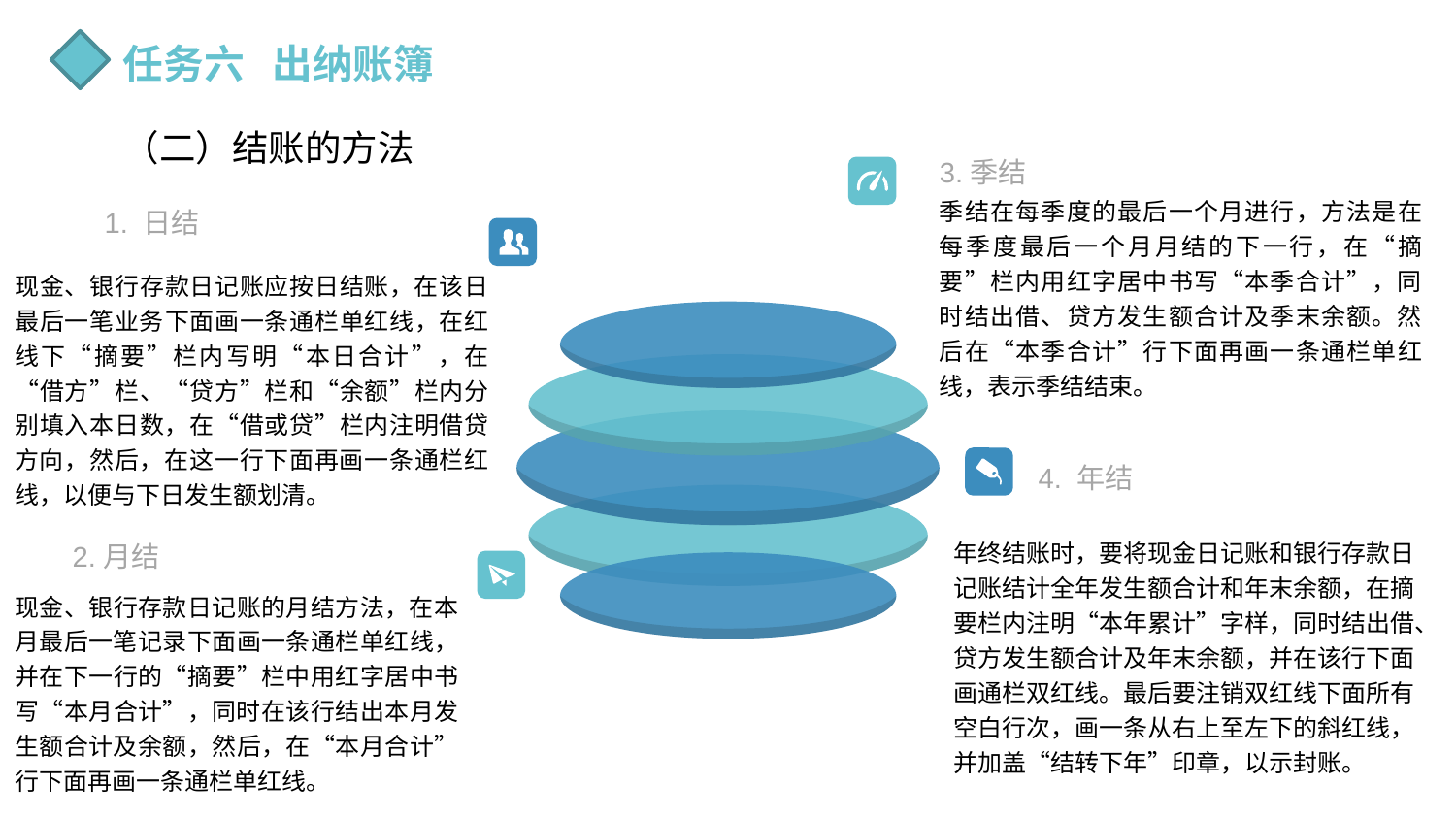

任务六   出纳账簿
（二）结账的方法
3.季结

1. 日结
季结在每季度的最后一个月进行，方法是在每季度最后一个月月结的下一行，在“摘要”栏内用红字居中书写“本季合计”，同时结出借、贷方发生额合计及季末余额。然后在“本季合计”行下面再画一条通栏单红线，表示季结结束。

现金、银行存款日记账应按日结账，在该日最后一笔业务下面画一条通栏单红线，在红线下“摘要”栏内写明“本日合计”，在“借方”栏、“贷方”栏和“余额”栏内分别填入本日数，在“借或贷”栏内注明借贷方向，然后，在这一行下面再画一条通栏红线，以便与下日发生额划清。

4. 年结

2.月结
年终结账时，要将现金日记账和银行存款日记账结计全年发生额合计和年末余额，在摘要栏内注明“本年累计”字样，同时结出借、贷方发生额合计及年末余额，并在该行下面画通栏双红线。最后要注销双红线下面所有空白行次，画一条从右上至左下的斜红线，并加盖“结转下年”印章，以示封账。

现金、银行存款日记账的月结方法，在本月最后一笔记录下面画一条通栏单红线，并在下一行的“摘要”栏中用红字居中书写“本月合计”，同时在该行结出本月发生额合计及余额，然后，在“本月合计”行下面再画一条通栏单红线。